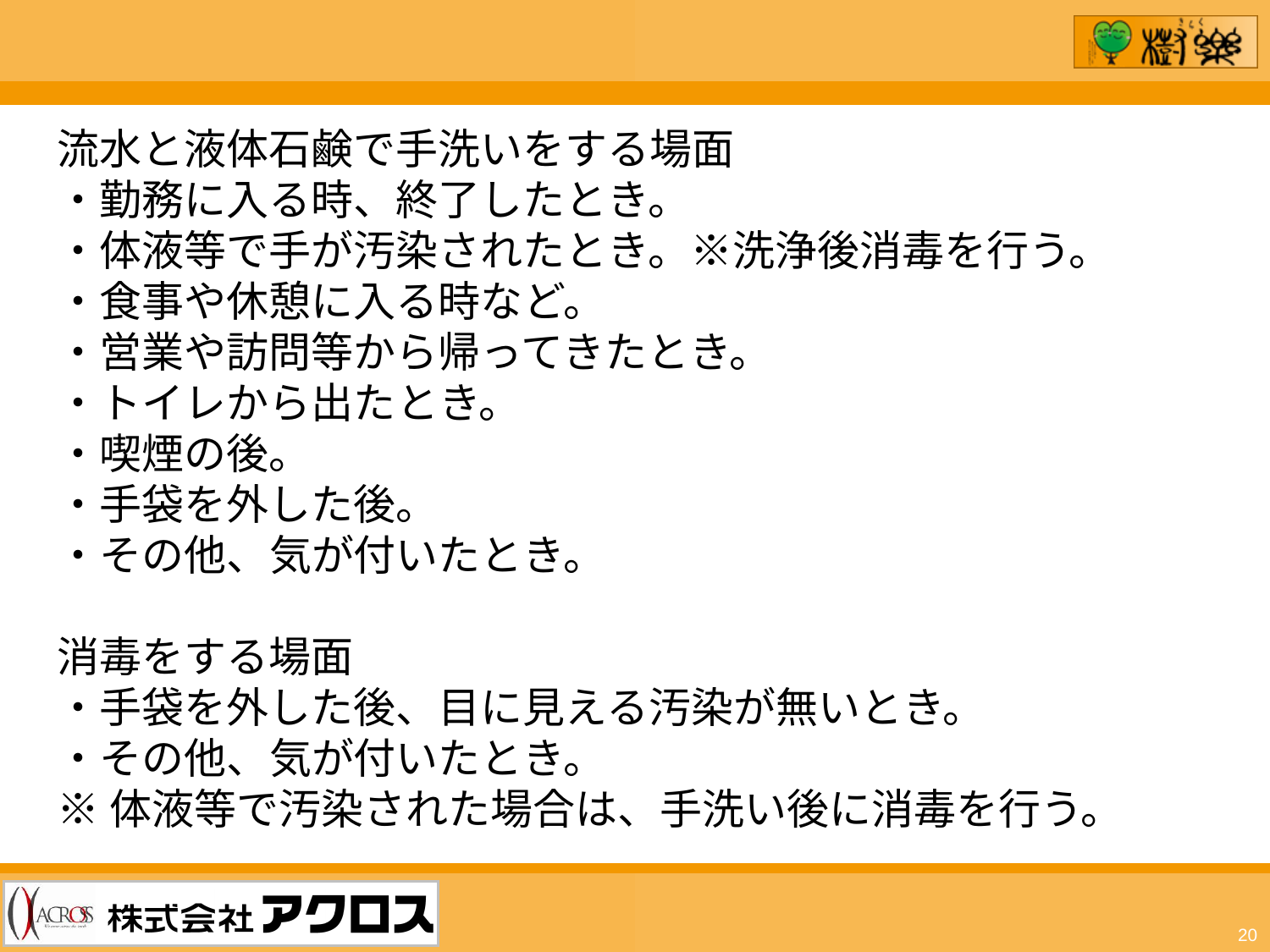

流水と液体石鹸で手洗いをする場面
・勤務に入る時、終了したとき。
・体液等で手が汚染されたとき。※洗浄後消毒を行う。
・食事や休憩に入る時など。
・営業や訪問等から帰ってきたとき。
・トイレから出たとき。
・喫煙の後。
・手袋を外した後。
・その他、気が付いたとき。

消毒をする場面
・手袋を外した後、目に見える汚染が無いとき。
・その他、気が付いたとき。
※体液等で汚染された場合は、手洗い後に消毒を行う。
20